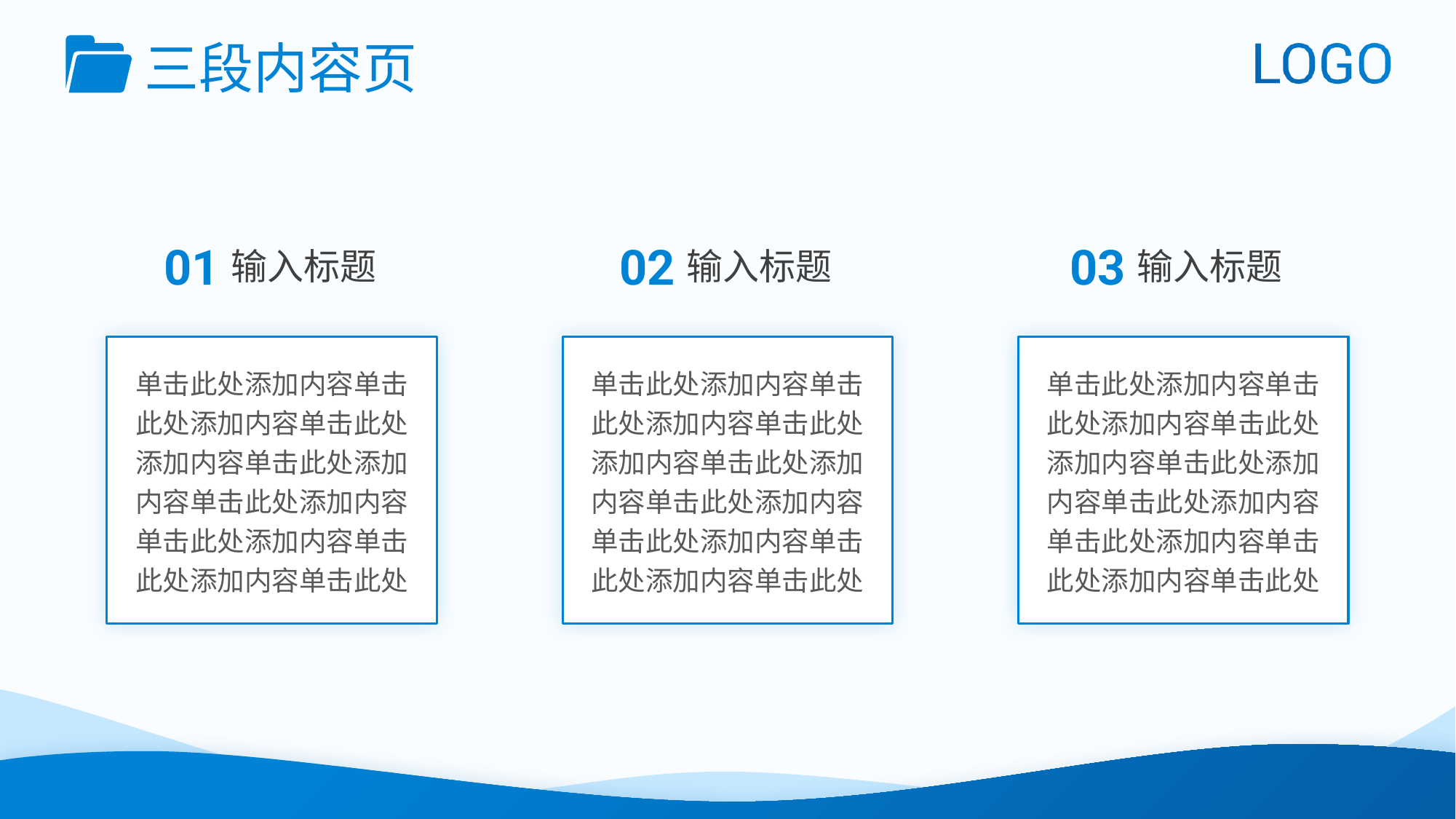

三段内容页

03
输入标题
01
输入标题
02
输入标题

单击此处添加内容单击此处添加内容单击此处添加内容单击此处添加内容单击此处添加内容单击此处添加内容单击此处添加内容单击此处
单击此处添加内容单击此处添加内容单击此处添加内容单击此处添加内容单击此处添加内容单击此处添加内容单击此处添加内容单击此处
单击此处添加内容单击此处添加内容单击此处添加内容单击此处添加内容单击此处添加内容单击此处添加内容单击此处添加内容单击此处